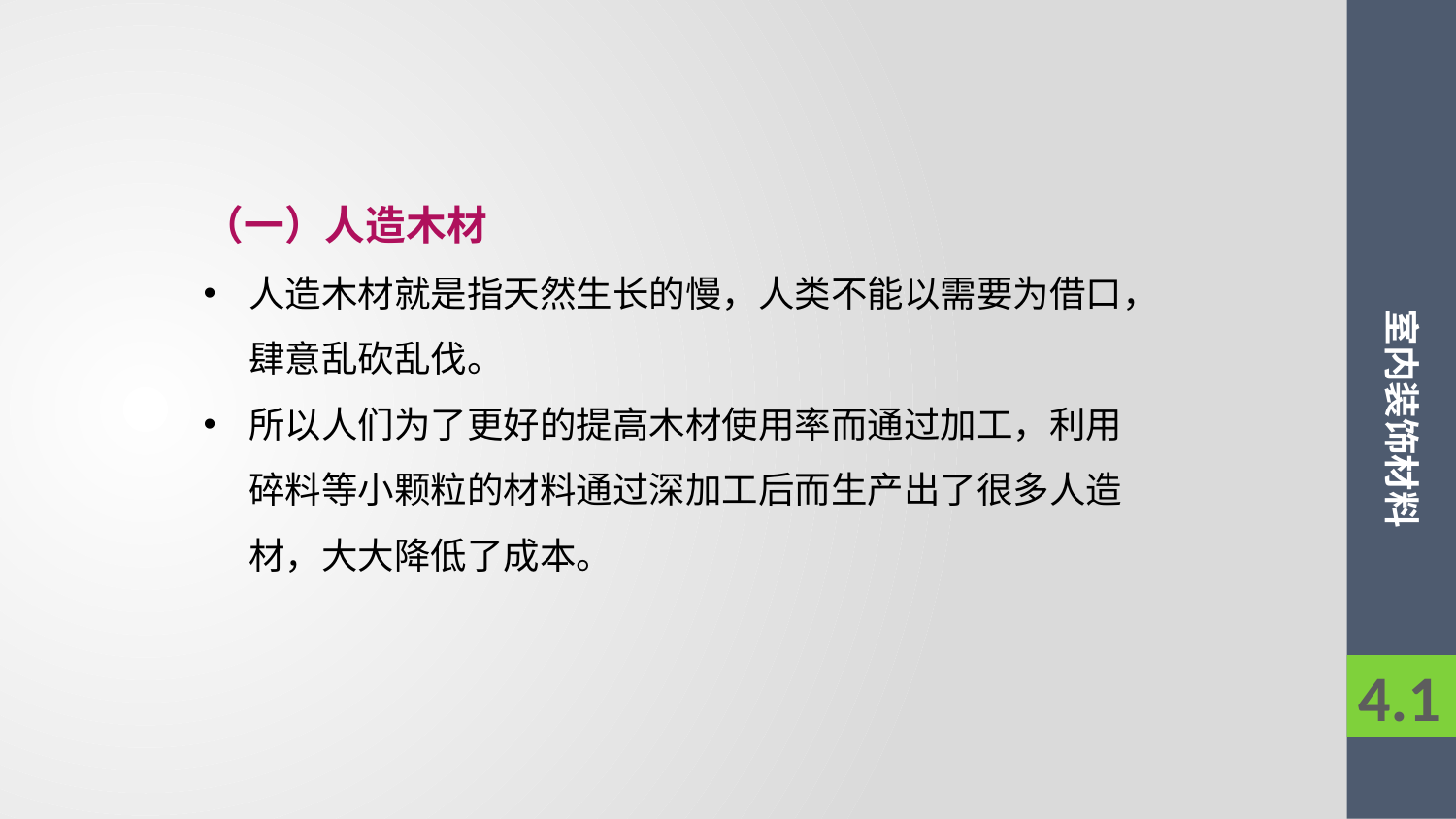

（一）人造木材
人造木材就是指天然生长的慢，人类不能以需要为借口，肆意乱砍乱伐。
所以人们为了更好的提高木材使用率而通过加工，利用碎料等小颗粒的材料通过深加工后而生产出了很多人造材，大大降低了成本。
室内装饰材料
4.1